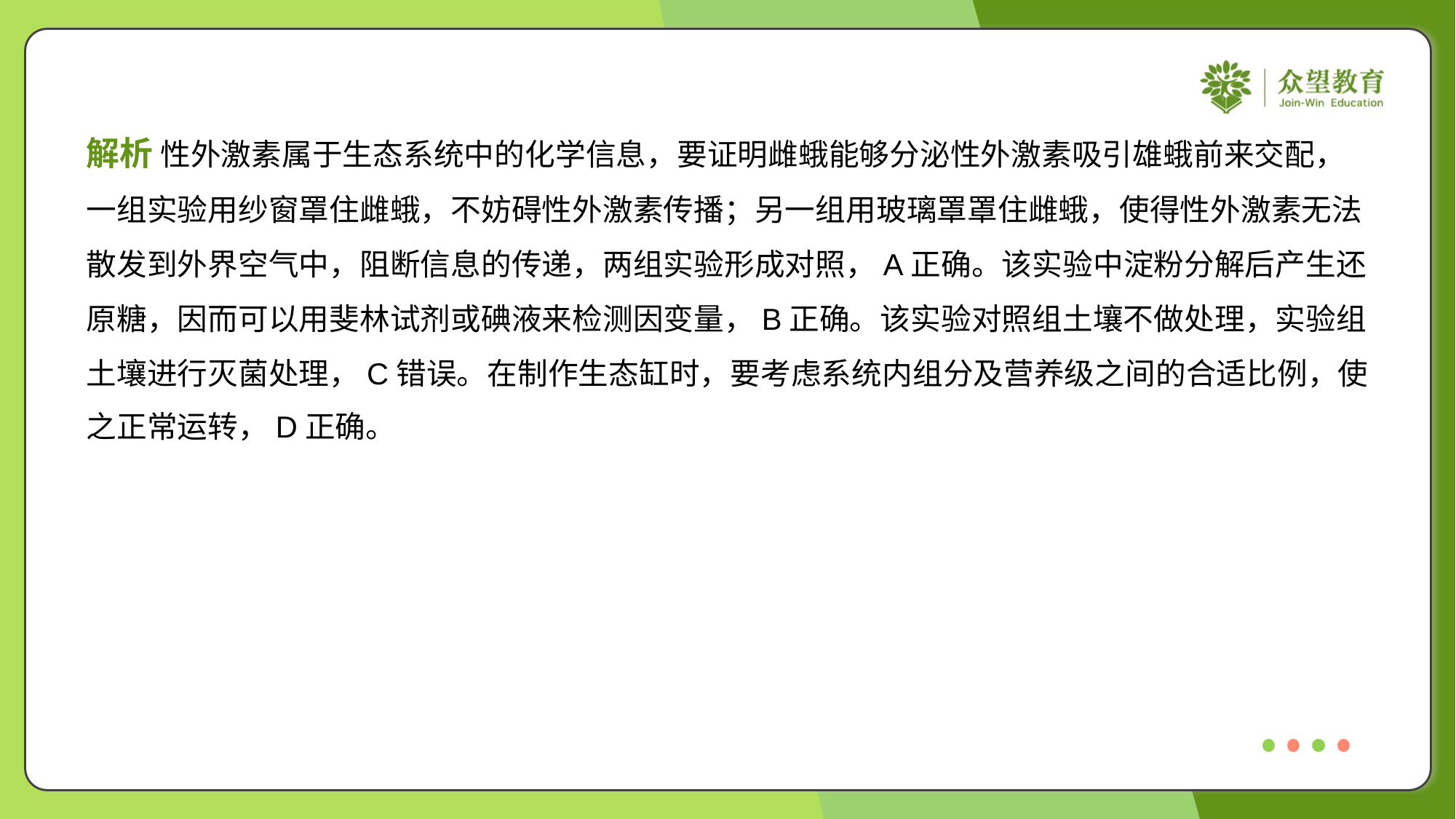

解析 性外激素属于生态系统中的化学信息，要证明雌蛾能够分泌性外激素吸引雄蛾前来交配，
一组实验用纱窗罩住雌蛾，不妨碍性外激素传播；另一组用玻璃罩罩住雌蛾，使得性外激素无法
散发到外界空气中，阻断信息的传递，两组实验形成对照，A正确。该实验中淀粉分解后产生还
原糖，因而可以用斐林试剂或碘液来检测因变量，B正确。该实验对照组土壤不做处理，实验组
土壤进行灭菌处理，C错误。在制作生态缸时，要考虑系统内组分及营养级之间的合适比例，使
之正常运转，D正确。